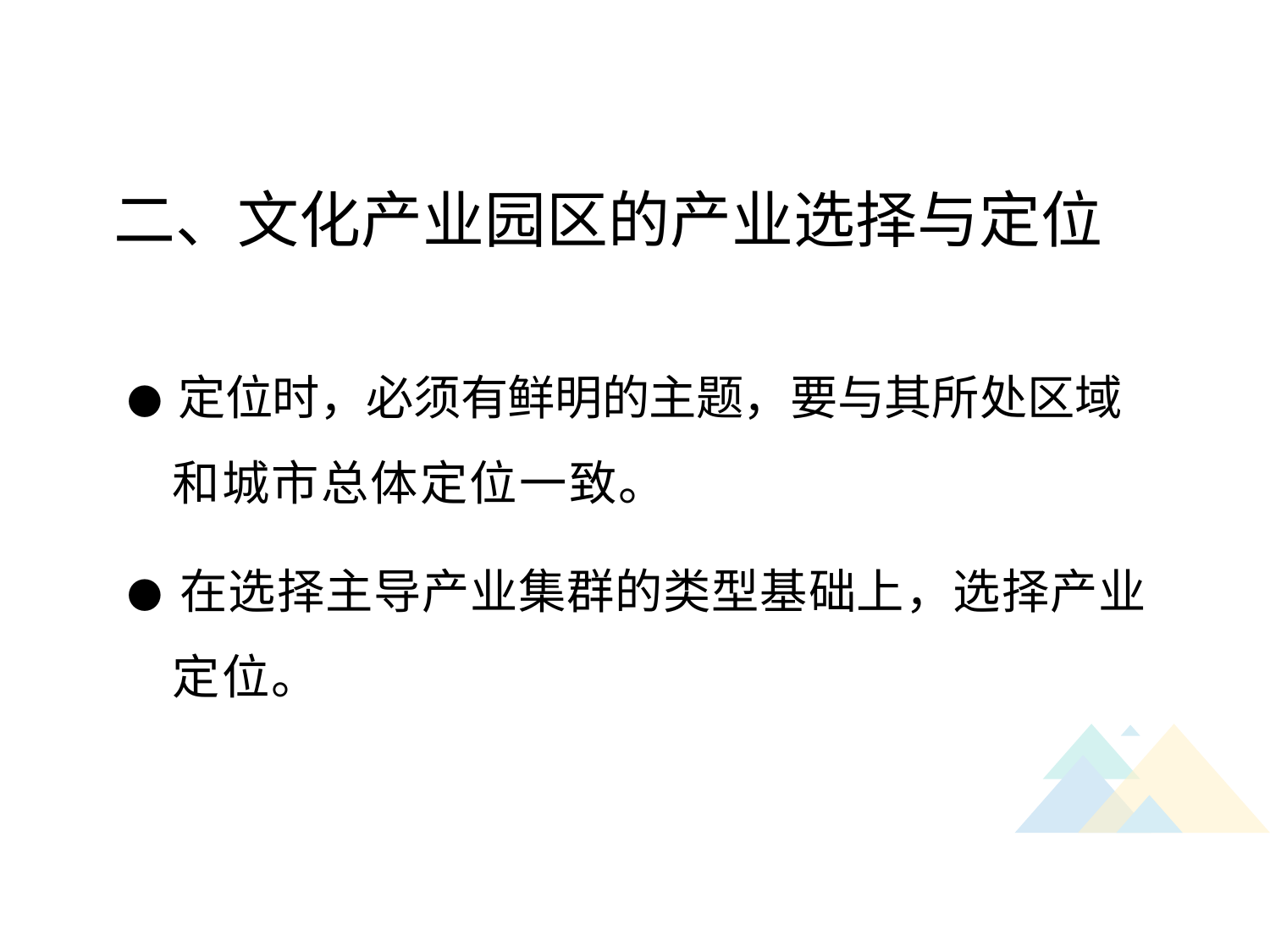

二、文化产业园区的产业选择与定位

● 定位时，必须有鲜明的主题，要与其所处区域 和城市总体定位一致。

● 在选择主导产业集群的类型基础上，选择产业 定位。